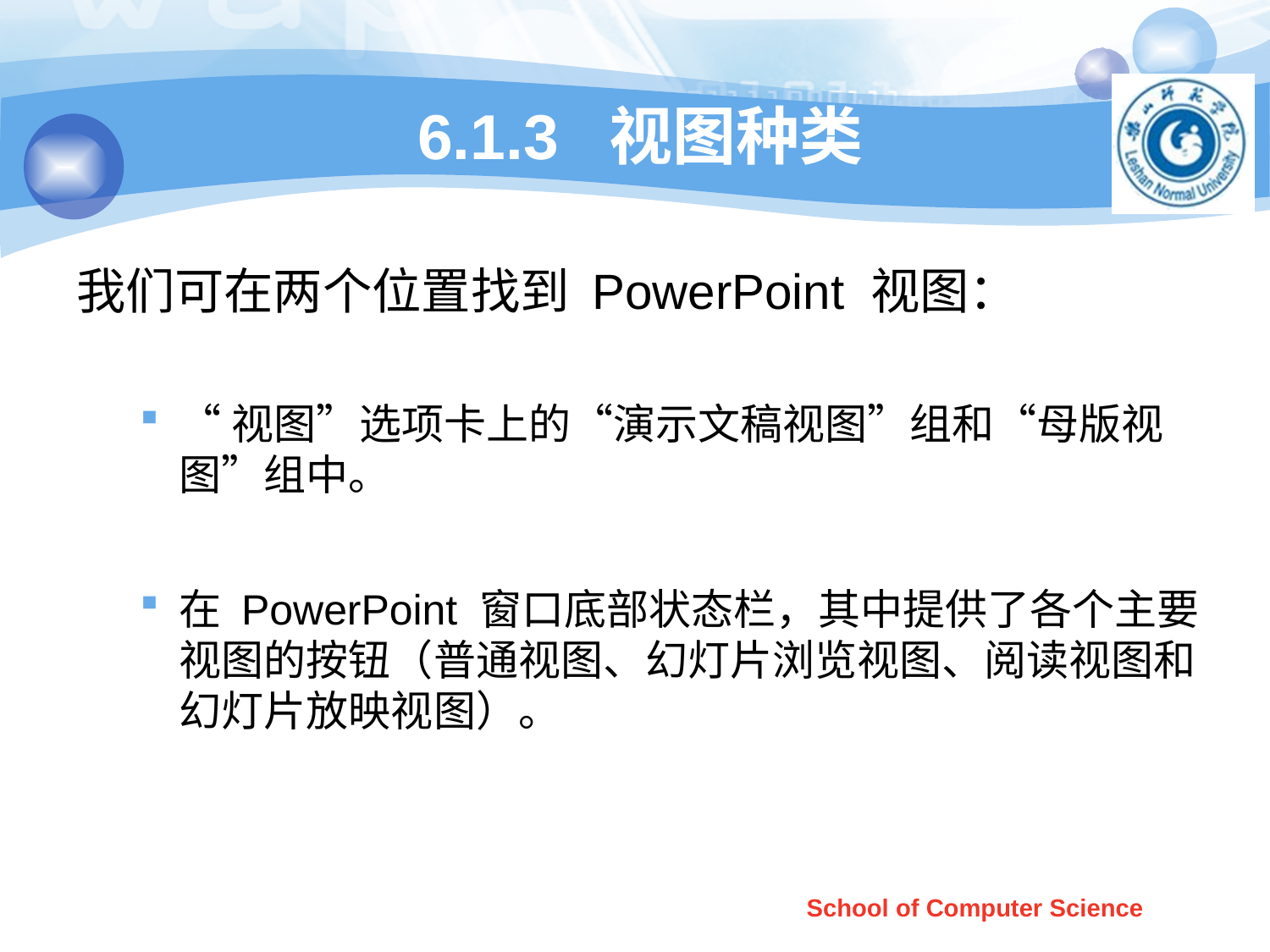

# 6.1.3  视图种类
我们可在两个位置找到 PowerPoint 视图：

“视图”选项卡上的“演示文稿视图”组和“母版视图”组中。

在 PowerPoint 窗口底部状态栏，其中提供了各个主要视图的按钮（普通视图、幻灯片浏览视图、阅读视图和幻灯片放映视图）。

School of Computer Science